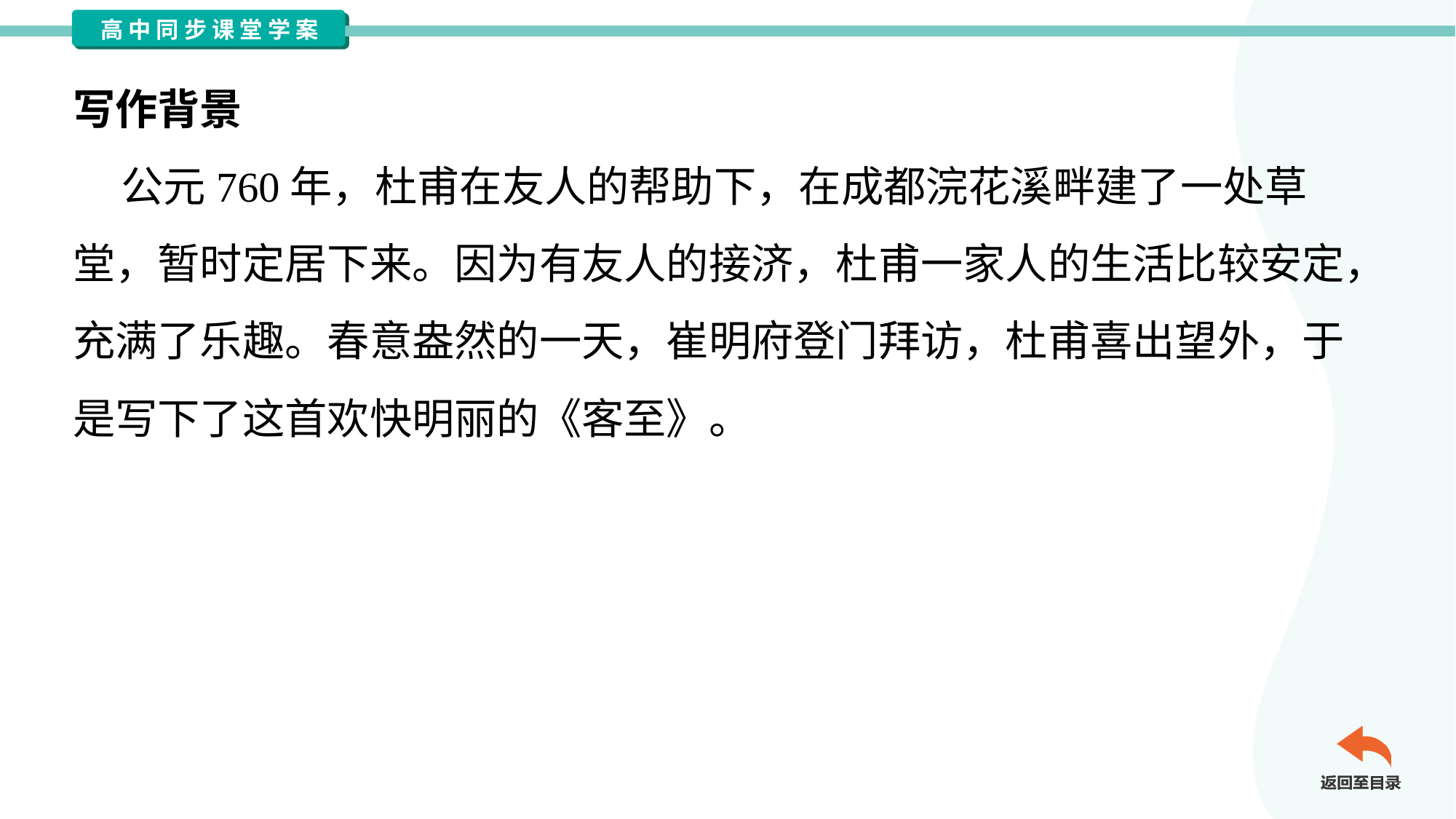

写作背景
    公元760年，杜甫在友人的帮助下，在成都浣花溪畔建了一处草
堂，暂时定居下来。因为有友人的接济，杜甫一家人的生活比较安定，
充满了乐趣。春意盎然的一天，崔明府登门拜访，杜甫喜出望外，于
是写下了这首欢快明丽的《客至》。